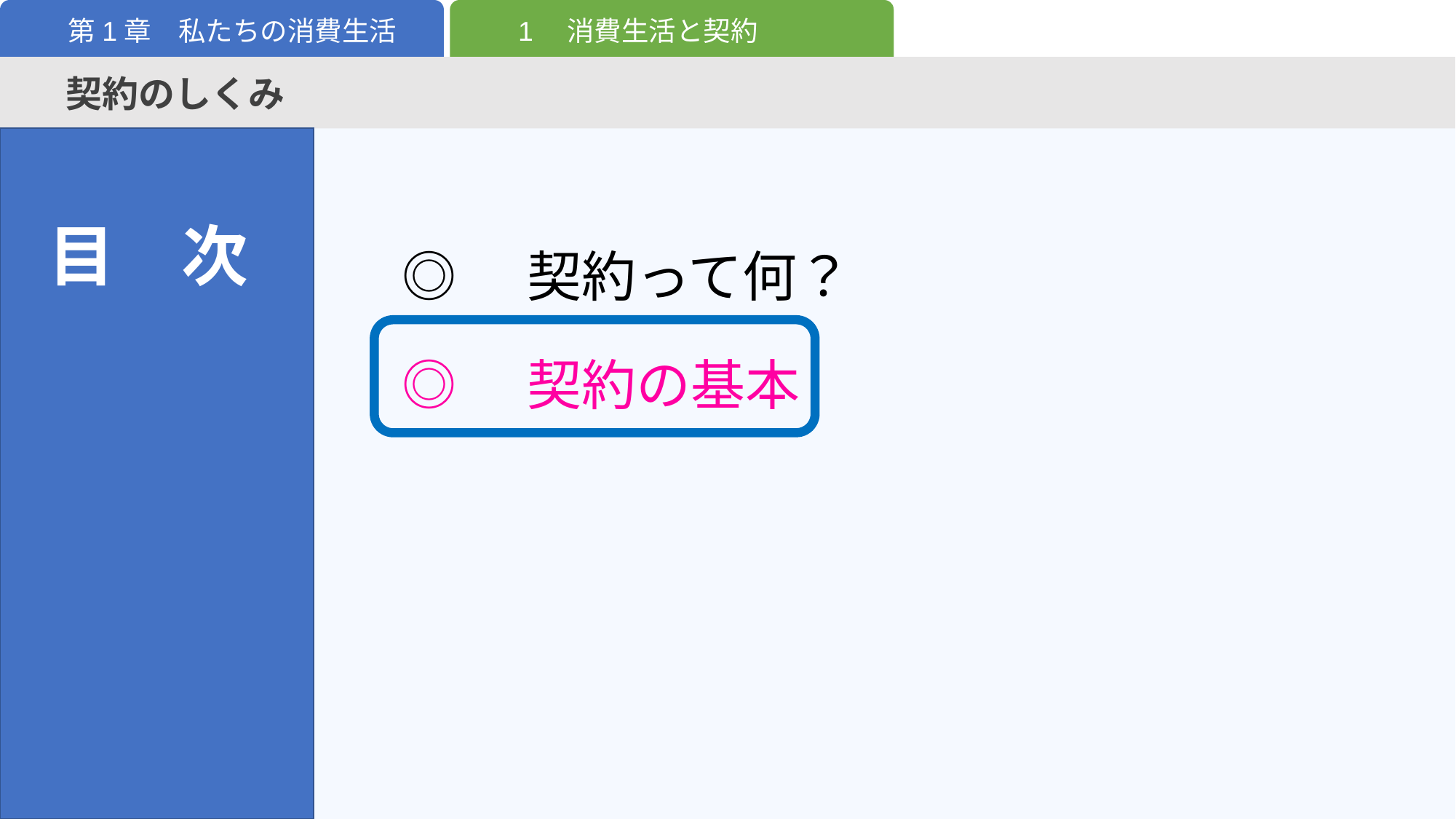

1　消費生活と契約
第1章　私たちの消費生活
契約のしくみ

| ◎　契約って何？ |
| --- |
| ◎　契約の基本 |
目　次